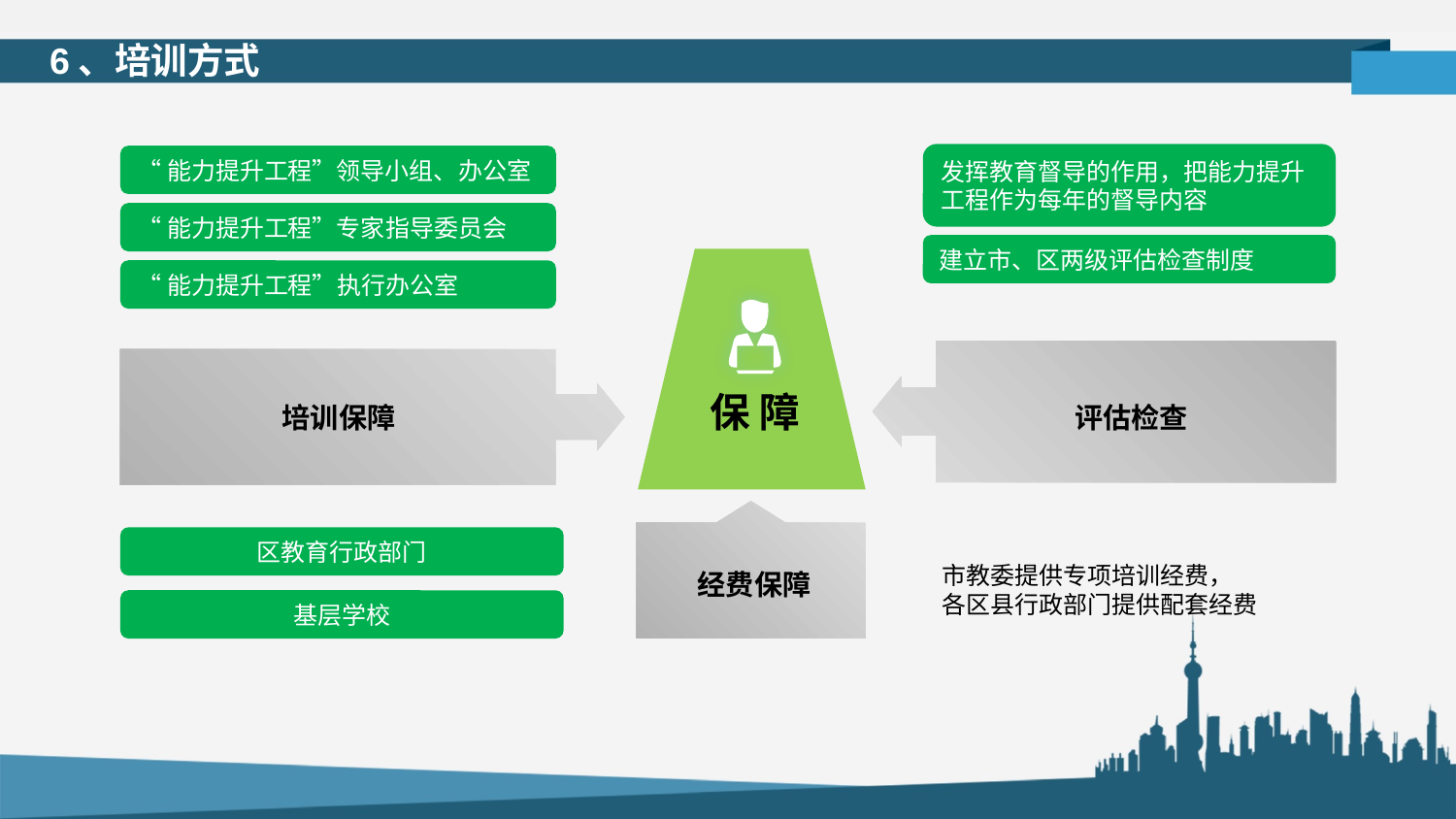

6、培训方式
发挥教育督导的作用，把能力提升工程作为每年的督导内容
“能力提升工程”领导小组、办公室
“能力提升工程”专家指导委员会
建立市、区两级评估检查制度

“能力提升工程”执行办公室

评估检查
保 障

培训保障

经费保障
区教育行政部门
市教委提供专项培训经费，
各区县行政部门提供配套经费
基层学校